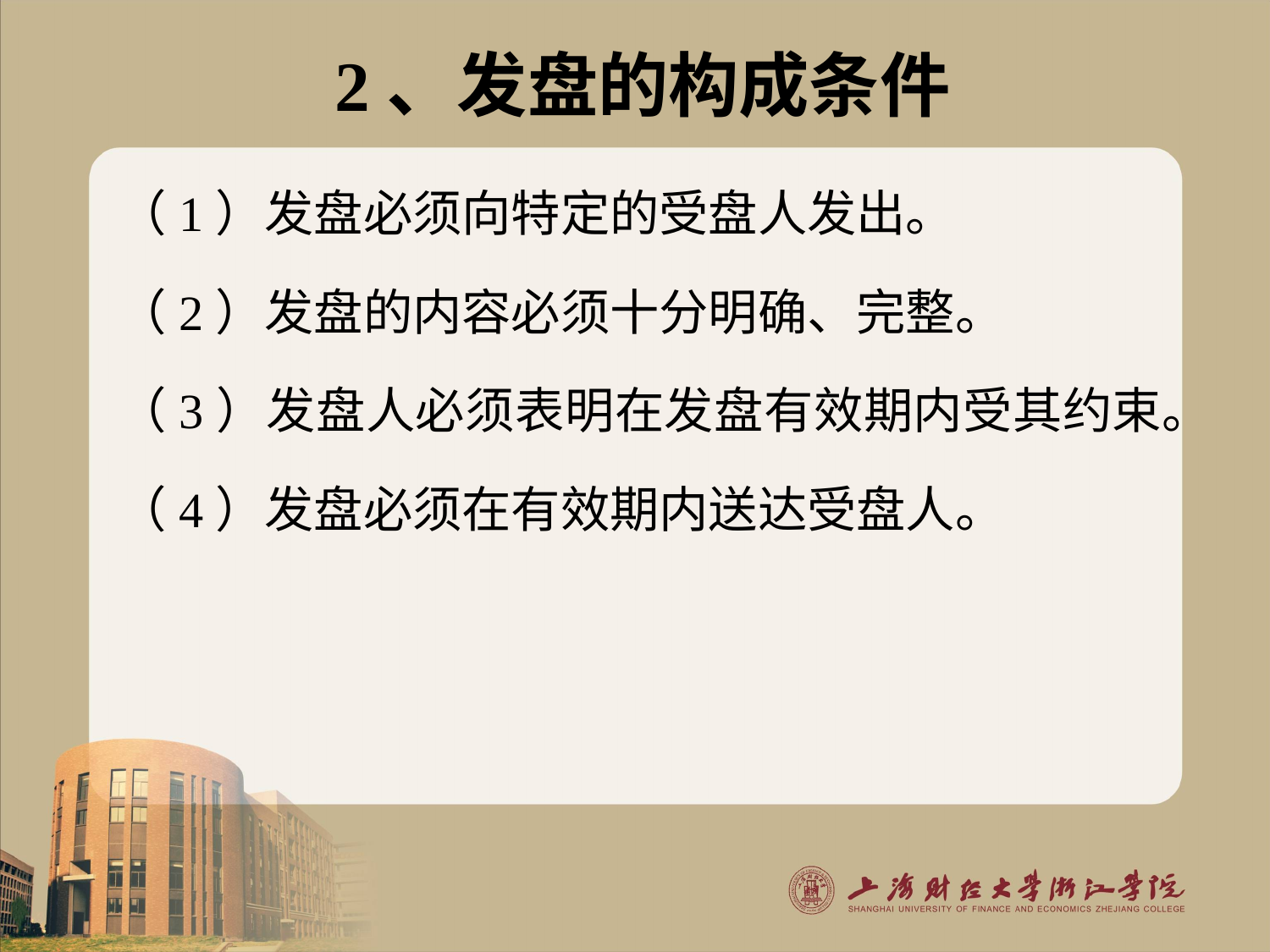

# 2、发盘的构成条件
（1）发盘必须向特定的受盘人发出。
（2）发盘的内容必须十分明确、完整。
（3）发盘人必须表明在发盘有效期内受其约束。
（4）发盘必须在有效期内送达受盘人。